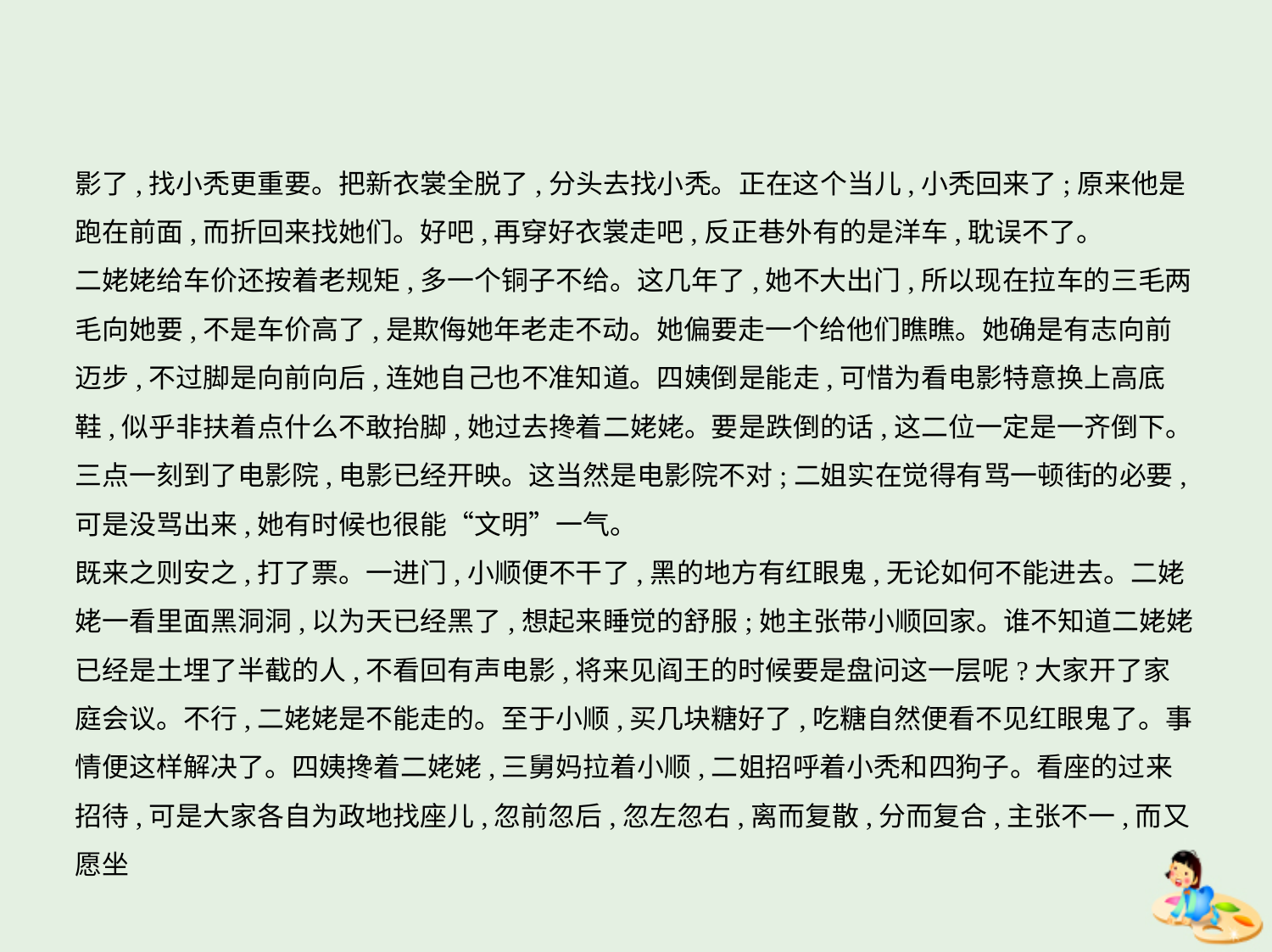

影了,找小秃更重要。把新衣裳全脱了,分头去找小秃。正在这个当儿,小秃回来了;原来他是
跑在前面,而折回来找她们。好吧,再穿好衣裳走吧,反正巷外有的是洋车,耽误不了。
二姥姥给车价还按着老规矩,多一个铜子不给。这几年了,她不大出门,所以现在拉车的三毛两
毛向她要,不是车价高了,是欺侮她年老走不动。她偏要走一个给他们瞧瞧。她确是有志向前
迈步,不过脚是向前向后,连她自己也不准知道。四姨倒是能走,可惜为看电影特意换上高底
鞋,似乎非扶着点什么不敢抬脚,她过去搀着二姥姥。要是跌倒的话,这二位一定是一齐倒下。
三点一刻到了电影院,电影已经开映。这当然是电影院不对;二姐实在觉得有骂一顿街的必要,
可是没骂出来,她有时候也很能“文明”一气。
既来之则安之,打了票。一进门,小顺便不干了,黑的地方有红眼鬼,无论如何不能进去。二姥
姥一看里面黑洞洞,以为天已经黑了,想起来睡觉的舒服;她主张带小顺回家。谁不知道二姥姥
已经是土埋了半截的人,不看回有声电影,将来见阎王的时候要是盘问这一层呢?大家开了家
庭会议。不行,二姥姥是不能走的。至于小顺,买几块糖好了,吃糖自然便看不见红眼鬼了。事
情便这样解决了。四姨搀着二姥姥,三舅妈拉着小顺,二姐招呼着小秃和四狗子。看座的过来
招待,可是大家各自为政地找座儿,忽前忽后,忽左忽右,离而复散,分而复合,主张不一,而又愿坐